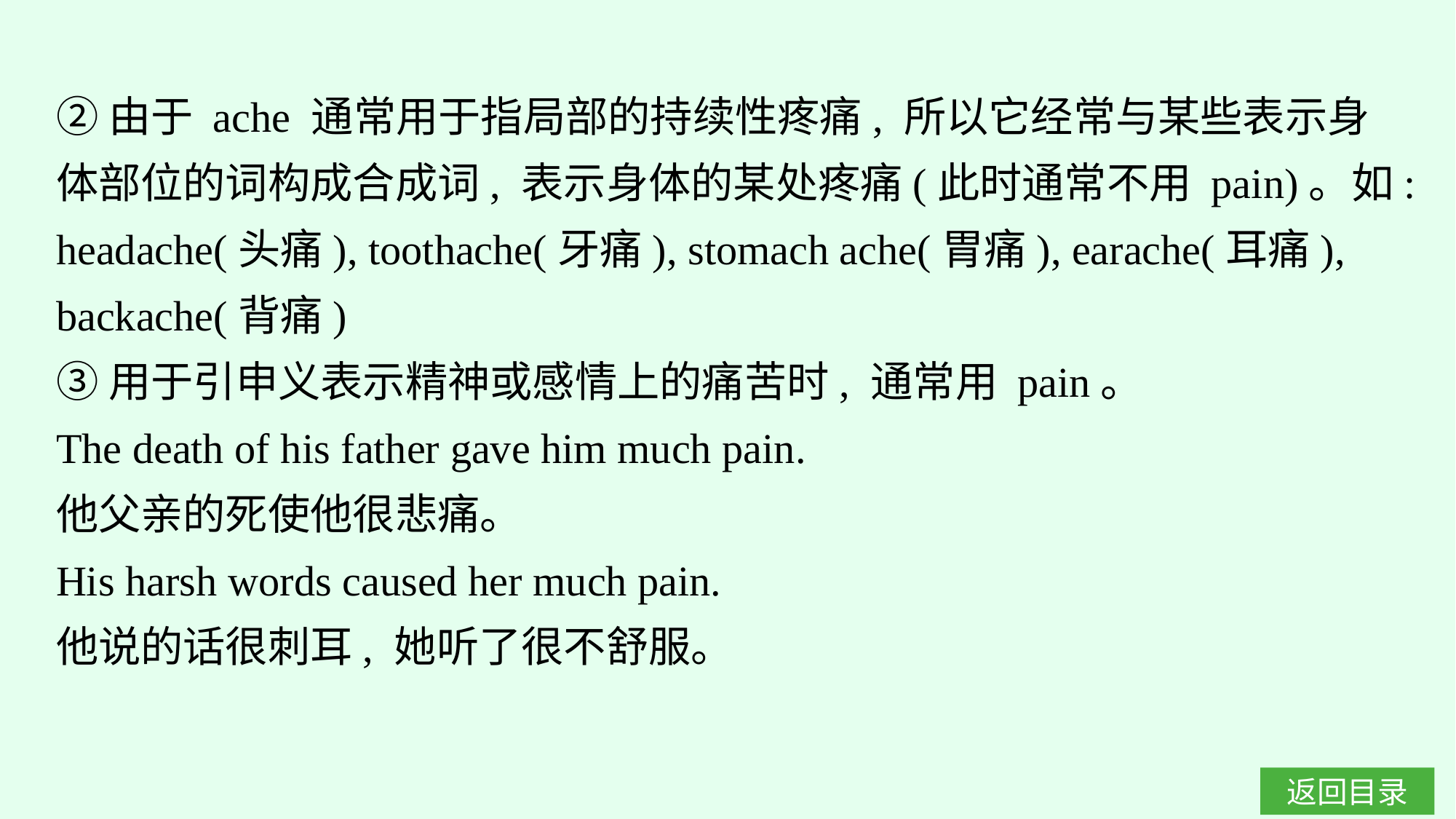

②由于 ache 通常用于指局部的持续性疼痛, 所以它经常与某些表示身体部位的词构成合成词, 表示身体的某处疼痛(此时通常不用 pain)。如:
headache(头痛), toothache(牙痛), stomach ache(胃痛), earache(耳痛), backache(背痛)
③用于引申义表示精神或感情上的痛苦时, 通常用 pain。
The death of his father gave him much pain.
他父亲的死使他很悲痛。
His harsh words caused her much pain.
他说的话很刺耳, 她听了很不舒服。